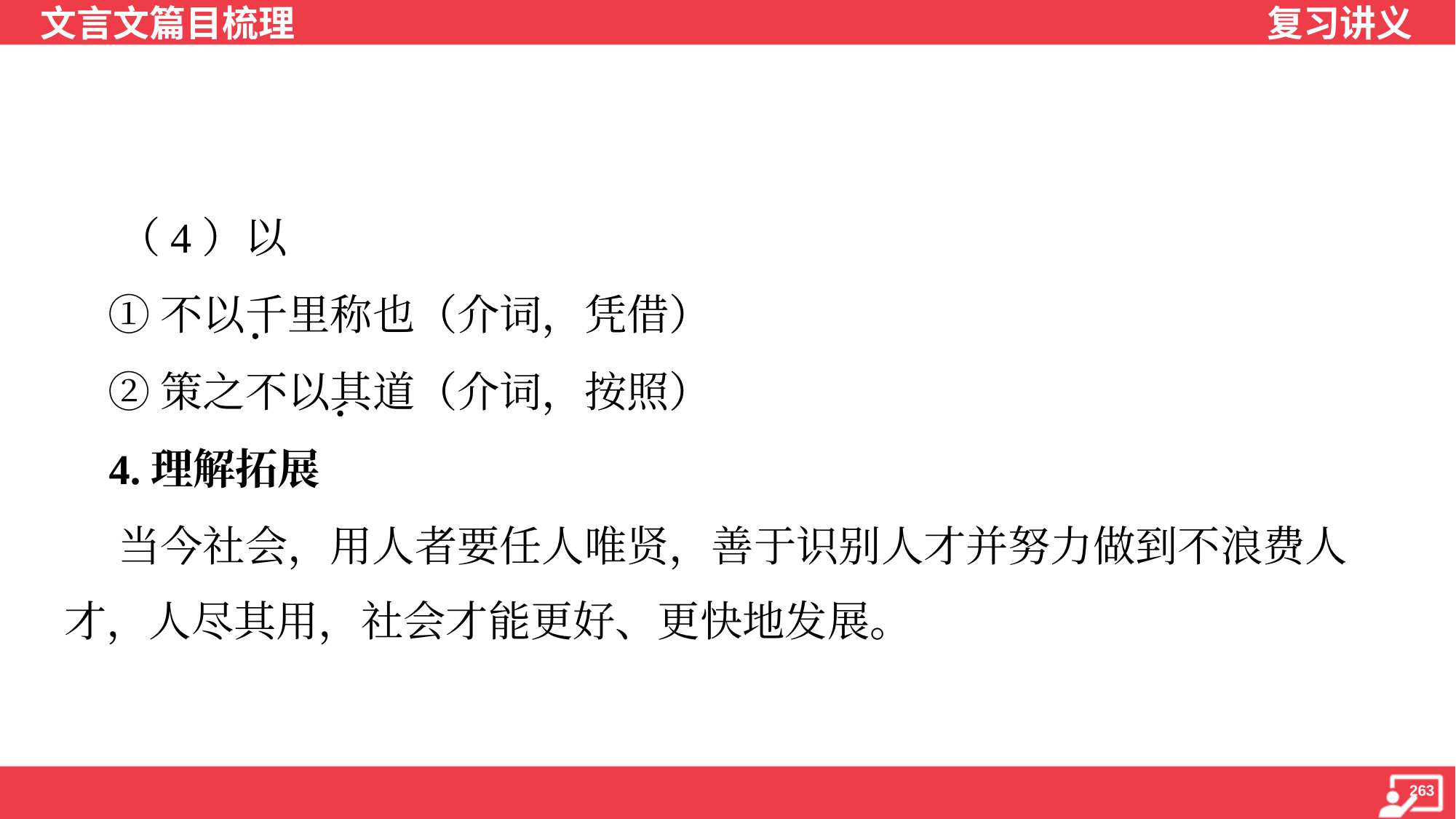

（4）以
    ①不以千里称也（介词，凭借）
    ②策之不以其道（介词，按照）
    4.理解拓展
    当今社会，用人者要任人唯贤，善于识别人才并努力做到不浪费人
才，人尽其用，社会才能更好、更快地发展。